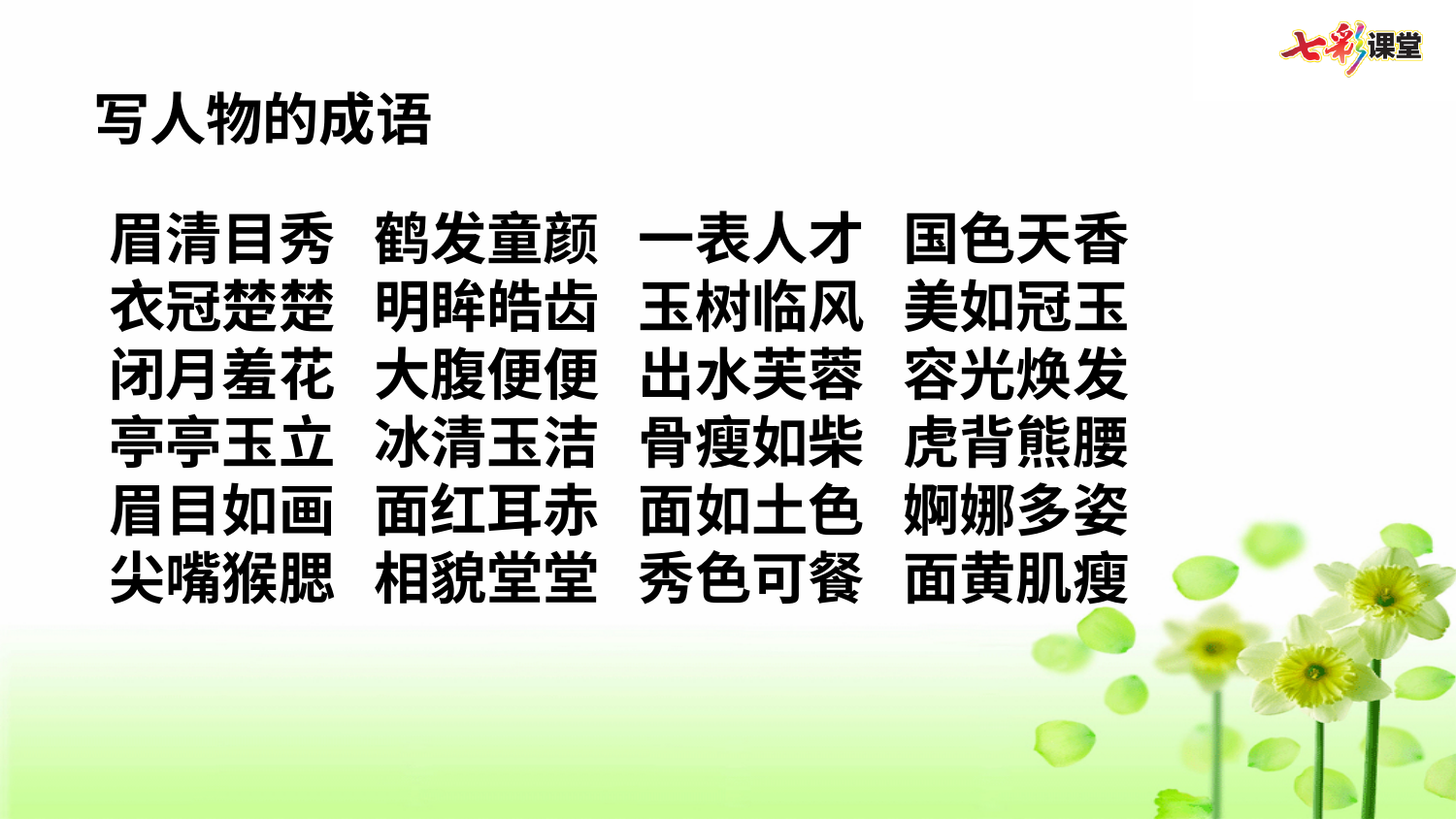

写人物的成语
眉清目秀   鹤发童颜   一表人才   国色天香
衣冠楚楚   明眸皓齿   玉树临风   美如冠玉
闭月羞花   大腹便便   出水芙蓉   容光焕发
亭亭玉立   冰清玉洁   骨瘦如柴   虎背熊腰
眉目如画   面红耳赤   面如土色   婀娜多姿
尖嘴猴腮   相貌堂堂   秀色可餐   面黄肌瘦